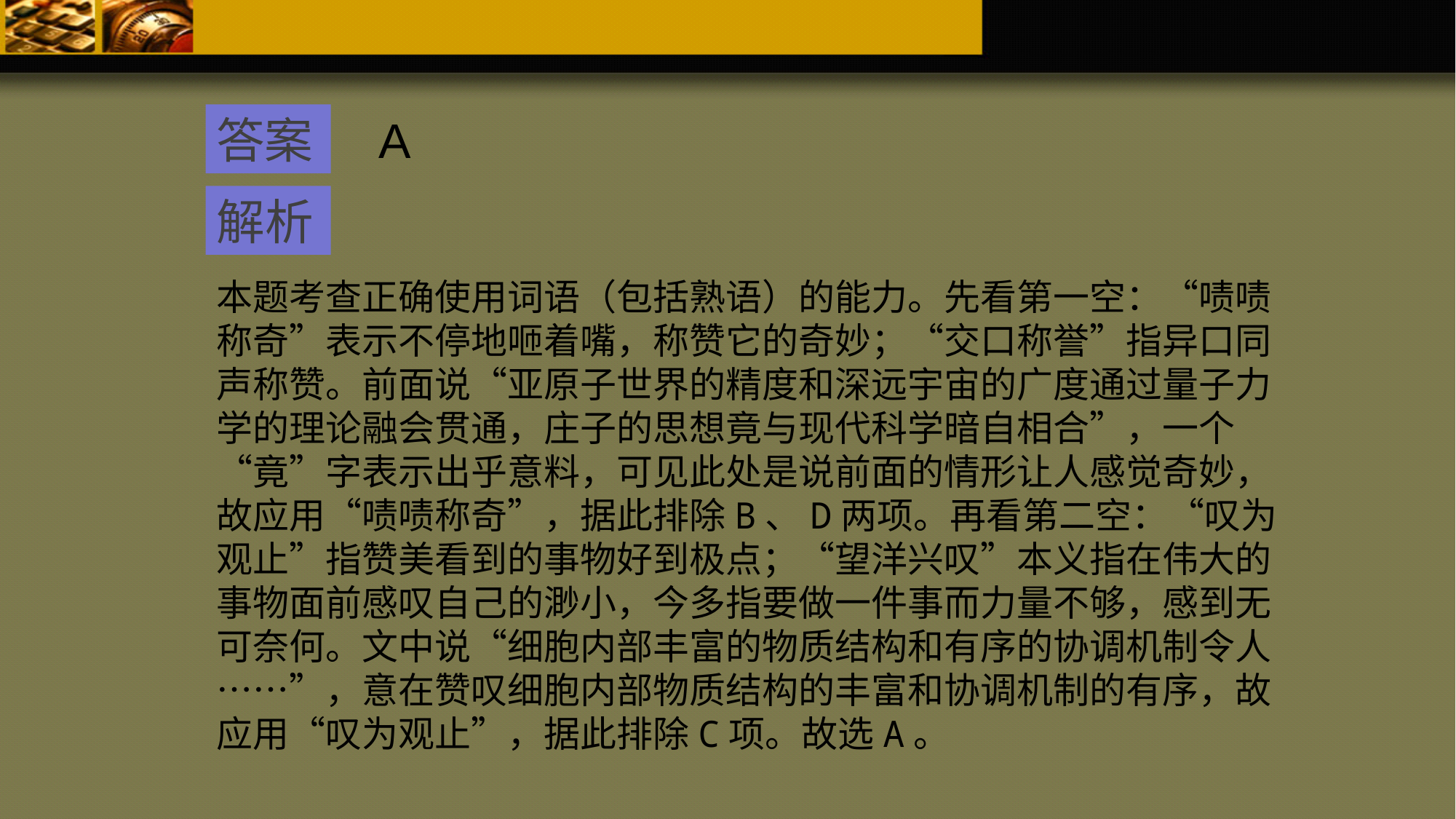

答案
A
解析
本题考查正确使用词语（包括熟语）的能力。先看第一空：“啧啧称奇”表示不停地咂着嘴，称赞它的奇妙；“交口称誉”指异口同声称赞。前面说“亚原子世界的精度和深远宇宙的广度通过量子力学的理论融会贯通，庄子的思想竟与现代科学暗自相合”，一个“竟”字表示出乎意料，可见此处是说前面的情形让人感觉奇妙，故应用“啧啧称奇”，据此排除B、D两项。再看第二空：“叹为观止”指赞美看到的事物好到极点；“望洋兴叹”本义指在伟大的事物面前感叹自己的渺小，今多指要做一件事而力量不够，感到无可奈何。文中说“细胞内部丰富的物质结构和有序的协调机制令人……”，意在赞叹细胞内部物质结构的丰富和协调机制的有序，故应用“叹为观止”，据此排除C项。故选A。
23